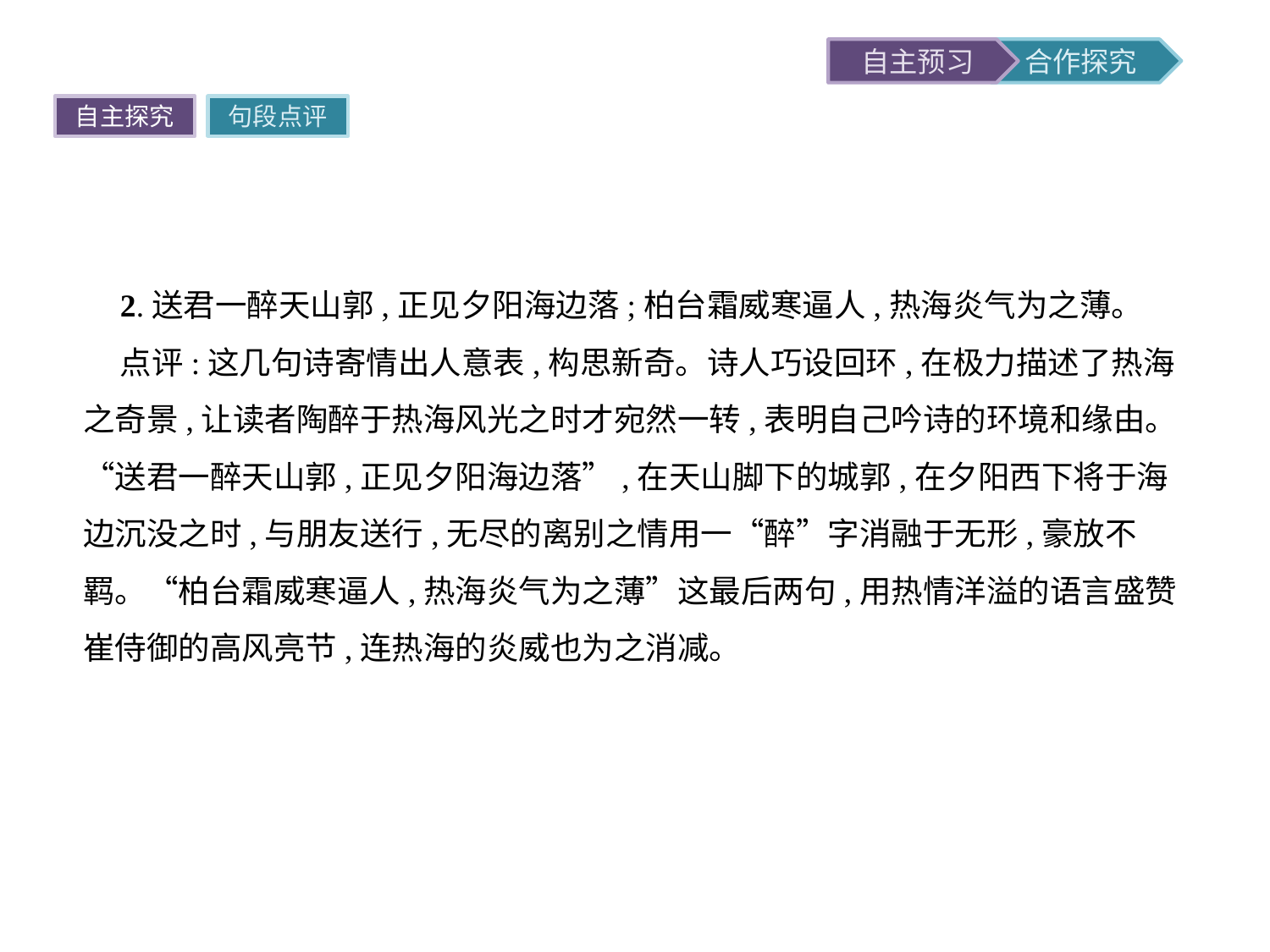

自主探究
句段点评
2.送君一醉天山郭,正见夕阳海边落;柏台霜威寒逼人,热海炎气为之薄。
点评:这几句诗寄情出人意表,构思新奇。诗人巧设回环,在极力描述了热海之奇景,让读者陶醉于热海风光之时才宛然一转,表明自己吟诗的环境和缘由。“送君一醉天山郭,正见夕阳海边落”,在天山脚下的城郭,在夕阳西下将于海边沉没之时,与朋友送行,无尽的离别之情用一“醉”字消融于无形,豪放不羁。“柏台霜威寒逼人,热海炎气为之薄”这最后两句,用热情洋溢的语言盛赞崔侍御的高风亮节,连热海的炎威也为之消减。